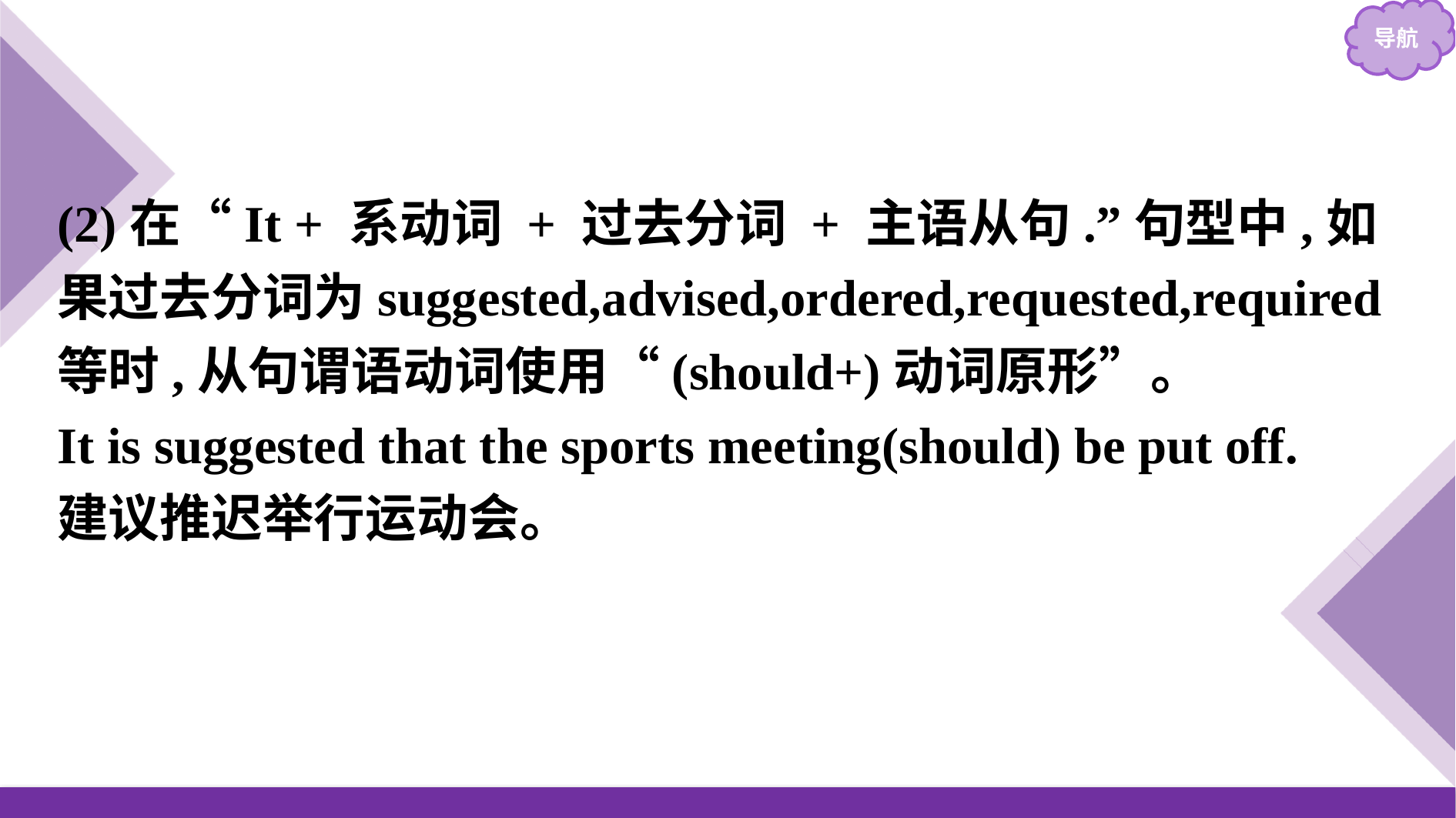

(2)在“It + 系动词 + 过去分词 + 主语从句.”句型中,如果过去分词为suggested,advised,ordered,requested,required等时,从句谓语动词使用“(should+)动词原形”。
It is suggested that the sports meeting(should) be put off.
建议推迟举行运动会。